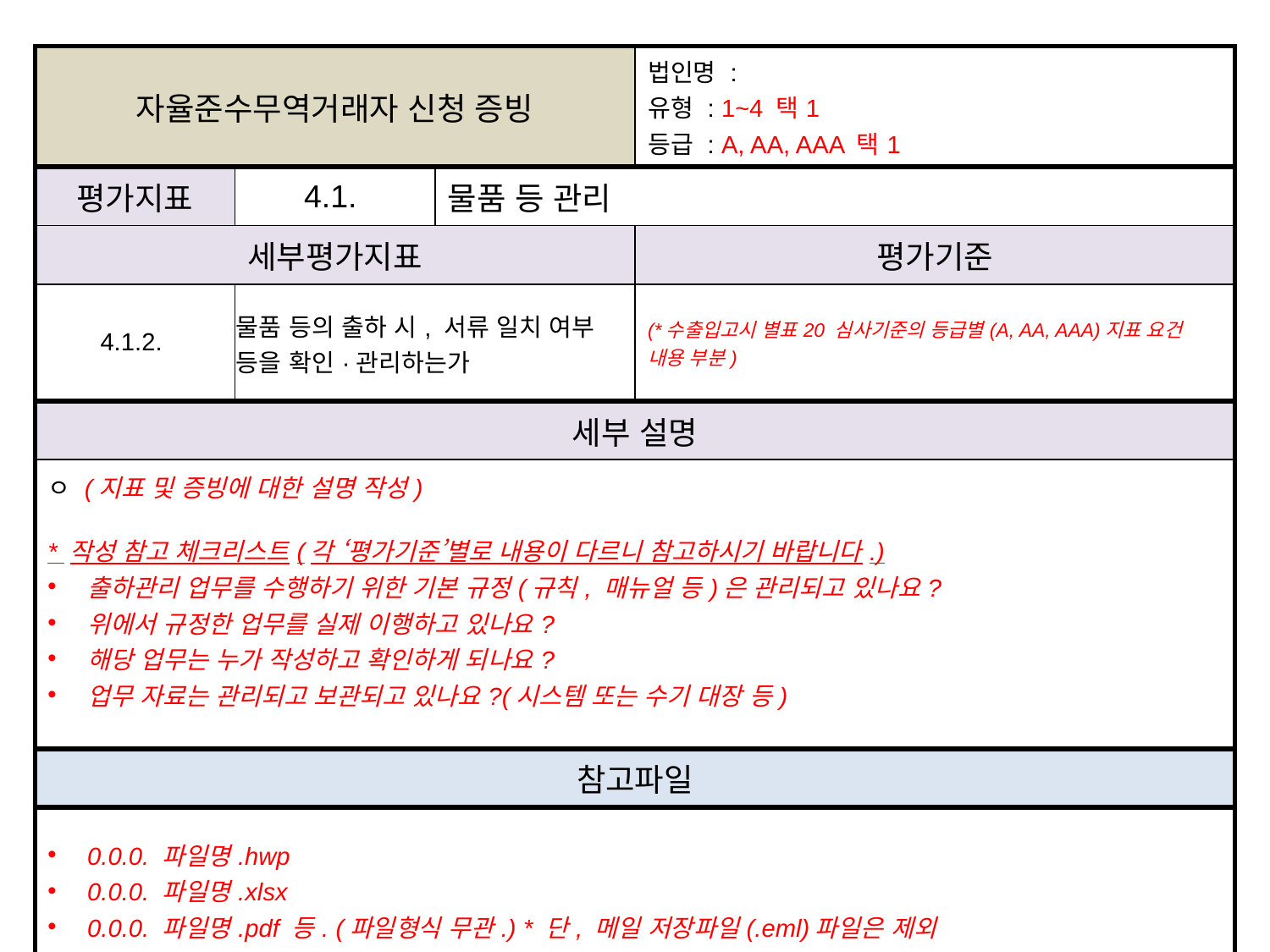

| 자율준수무역거래자 신청 증빙 |  |  | 법인명 : 유형 : 1~4 택1 등급 : A, AA, AAA 택1 |
| --- | --- | --- | --- |
| 평가지표 | 4.1. | 물품 등 관리 |  |
| 세부평가지표 |  |  | 평가기준 |
| 4.1.2. | 물품 등의 출하 시, 서류 일치 여부 등을 확인·관리하는가 |  | (\*수출입고시 별표20 심사기준의 등급별(A, AA, AAA)지표 요건 내용 부분) |
| 세부 설명 |  |  |  |
| ㅇ (지표 및 증빙에 대한 설명 작성) \* 작성 참고 체크리스트(각 ‘평가기준’별로 내용이 다르니 참고하시기 바랍니다.) 출하관리 업무를 수행하기 위한 기본 규정(규칙, 매뉴얼 등)은 관리되고 있나요? 위에서 규정한 업무를 실제 이행하고 있나요? 해당 업무는 누가 작성하고 확인하게 되나요? 업무 자료는 관리되고 보관되고 있나요?(시스템 또는 수기 대장 등) |  |  |  |
| 참고파일 |  |  |  |
| 0.0.0. 파일명.hwp 0.0.0. 파일명.xlsx 0.0.0. 파일명.pdf 등. (파일형식 무관.) \* 단, 메일 저장파일(.eml)파일은 제외 |  |  |  |